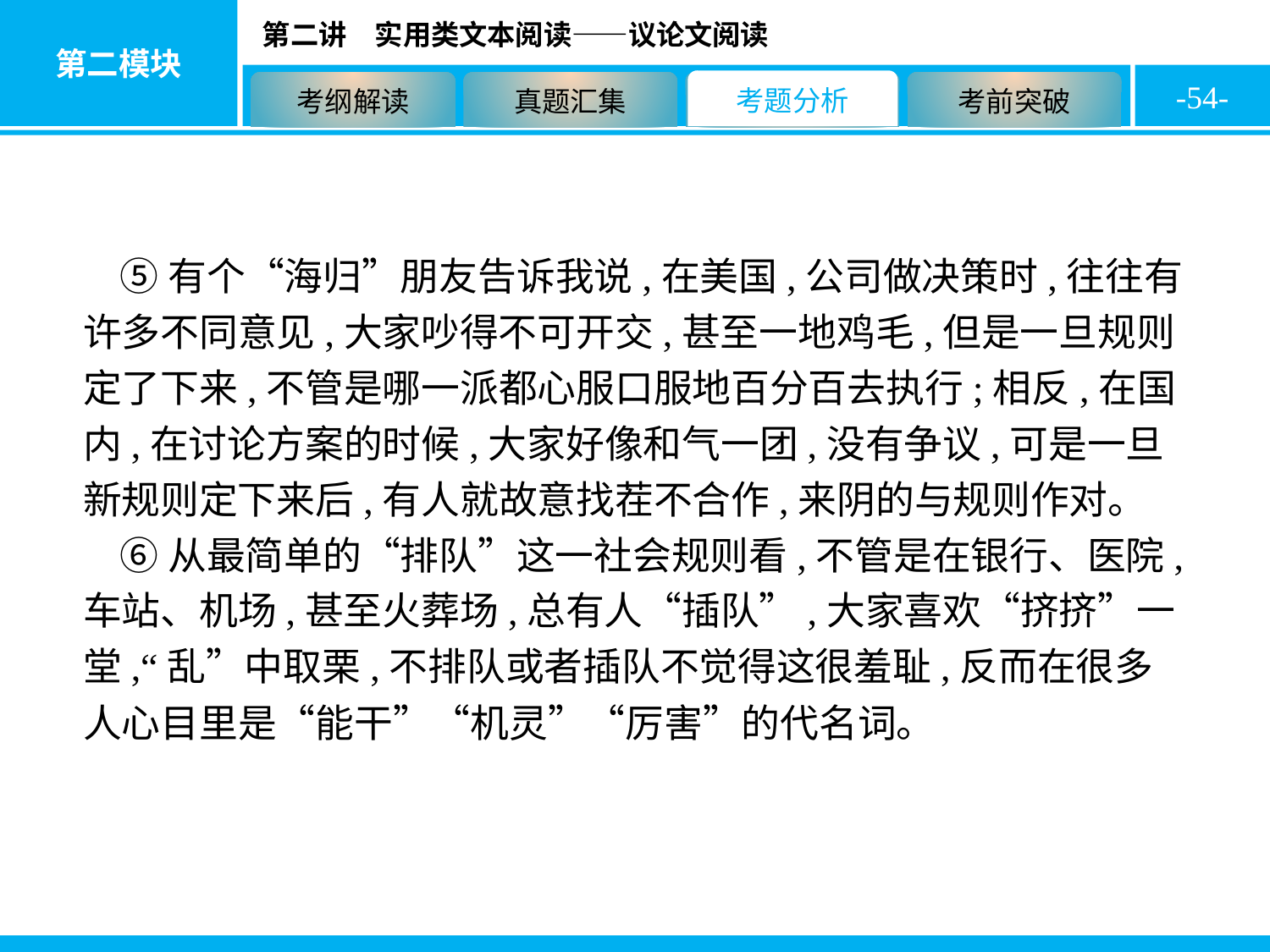

-54-
⑤有个“海归”朋友告诉我说,在美国,公司做决策时,往往有许多不同意见,大家吵得不可开交,甚至一地鸡毛,但是一旦规则定了下来,不管是哪一派都心服口服地百分百去执行;相反,在国内,在讨论方案的时候,大家好像和气一团,没有争议,可是一旦新规则定下来后,有人就故意找茬不合作,来阴的与规则作对。
⑥从最简单的“排队”这一社会规则看,不管是在银行、医院,车站、机场,甚至火葬场,总有人“插队”,大家喜欢“挤挤”一堂,“乱”中取栗,不排队或者插队不觉得这很羞耻,反而在很多人心目里是“能干”“机灵”“厉害”的代名词。